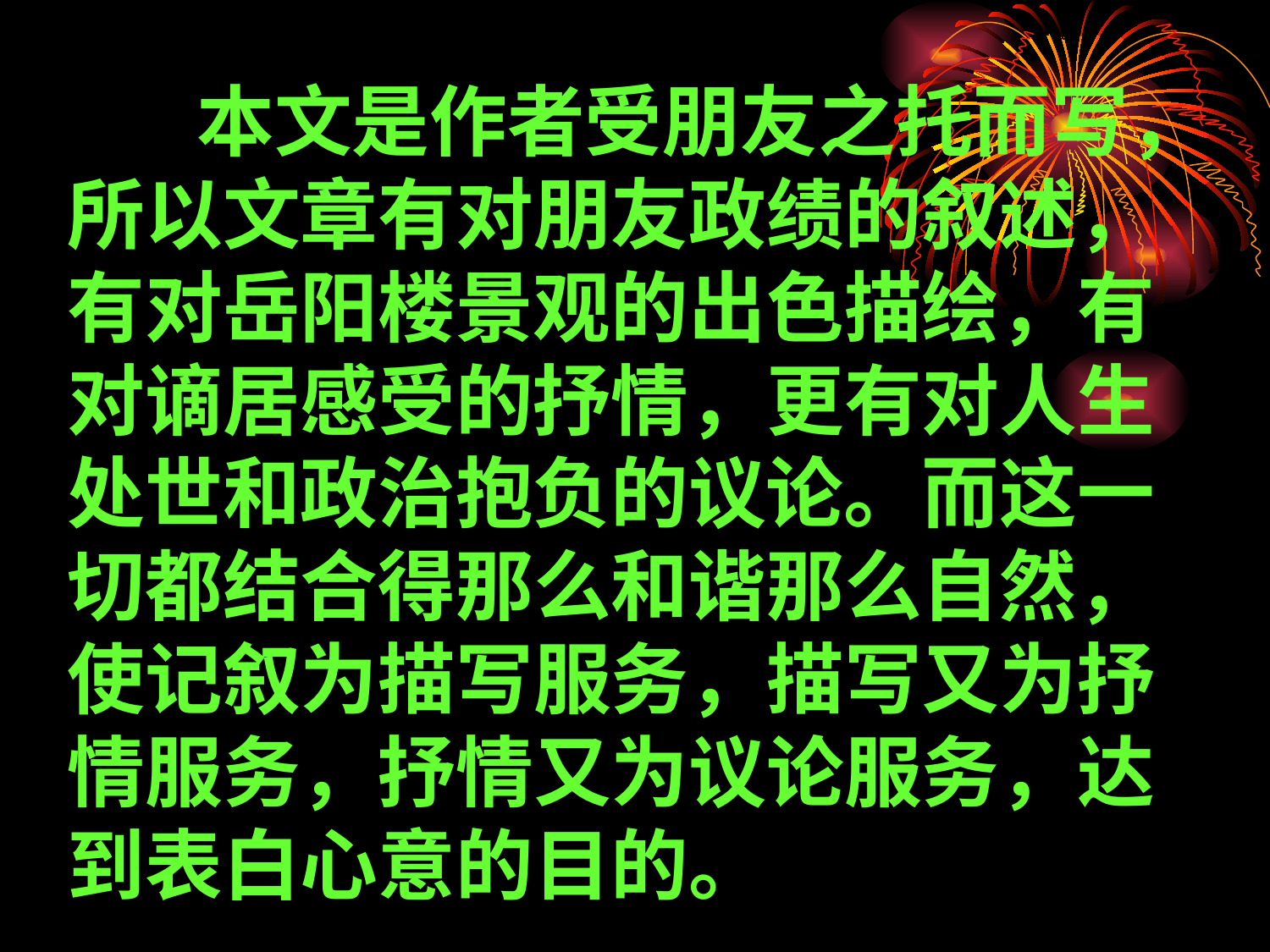

本文是作者受朋友之托而写，所以文章有对朋友政绩的叙述，有对岳阳楼景观的出色描绘，有对谪居感受的抒情，更有对人生处世和政治抱负的议论。而这一切都结合得那么和谐那么自然，使记叙为描写服务，描写又为抒情服务，抒情又为议论服务，达到表白心意的目的。